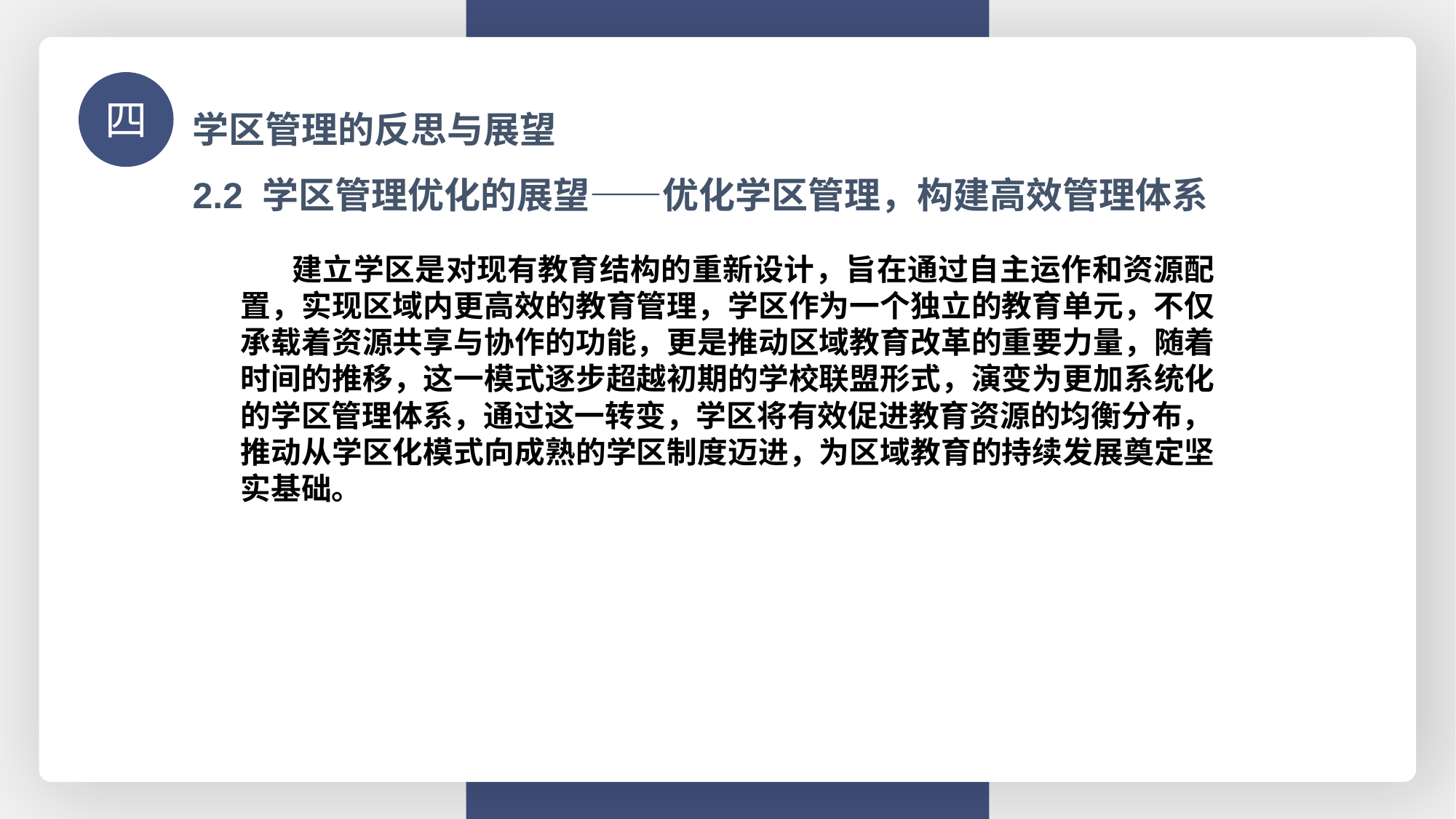

学区管理的反思与展望
四
2.2 学区管理优化的展望——优化学区管理，构建高效管理体系
      建立学区是对现有教育结构的重新设计，旨在通过自主运作和资源配置，实现区域内更高效的教育管理，学区作为一个独立的教育单元，不仅承载着资源共享与协作的功能，更是推动区域教育改革的重要力量，随着时间的推移，这一模式逐步超越初期的学校联盟形式，演变为更加系统化的学区管理体系，通过这一转变，学区将有效促进教育资源的均衡分布，
推动从学区化模式向成熟的学区制度迈进，为区域教育的持续发展奠定坚实基础。